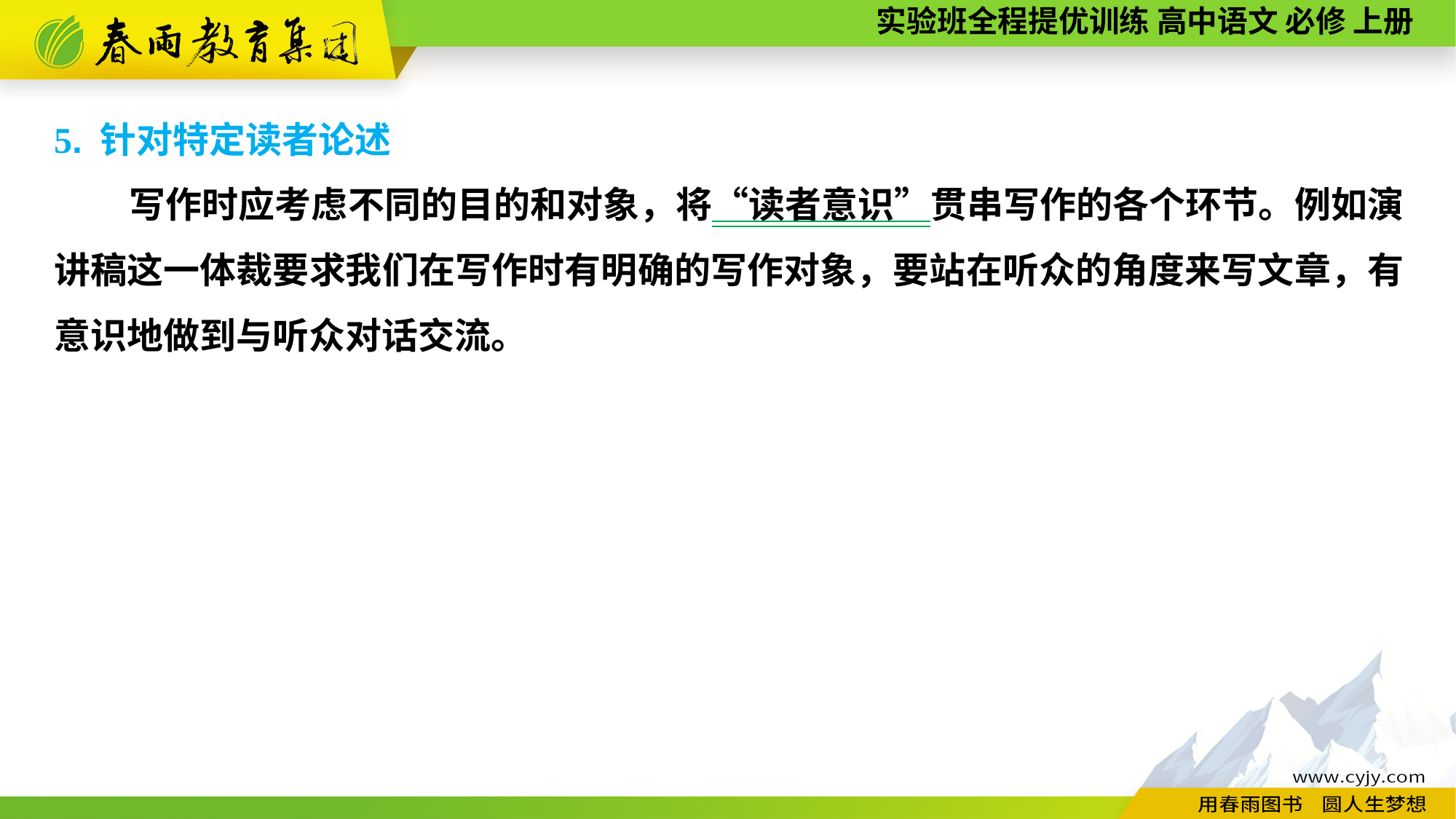

5. 针对特定读者论述
写作时应考虑不同的目的和对象，将“读者意识”贯串写作的各个环节。例如演讲稿这一体裁要求我们在写作时有明确的写作对象，要站在听众的角度来写文章，有意识地做到与听众对话交流。